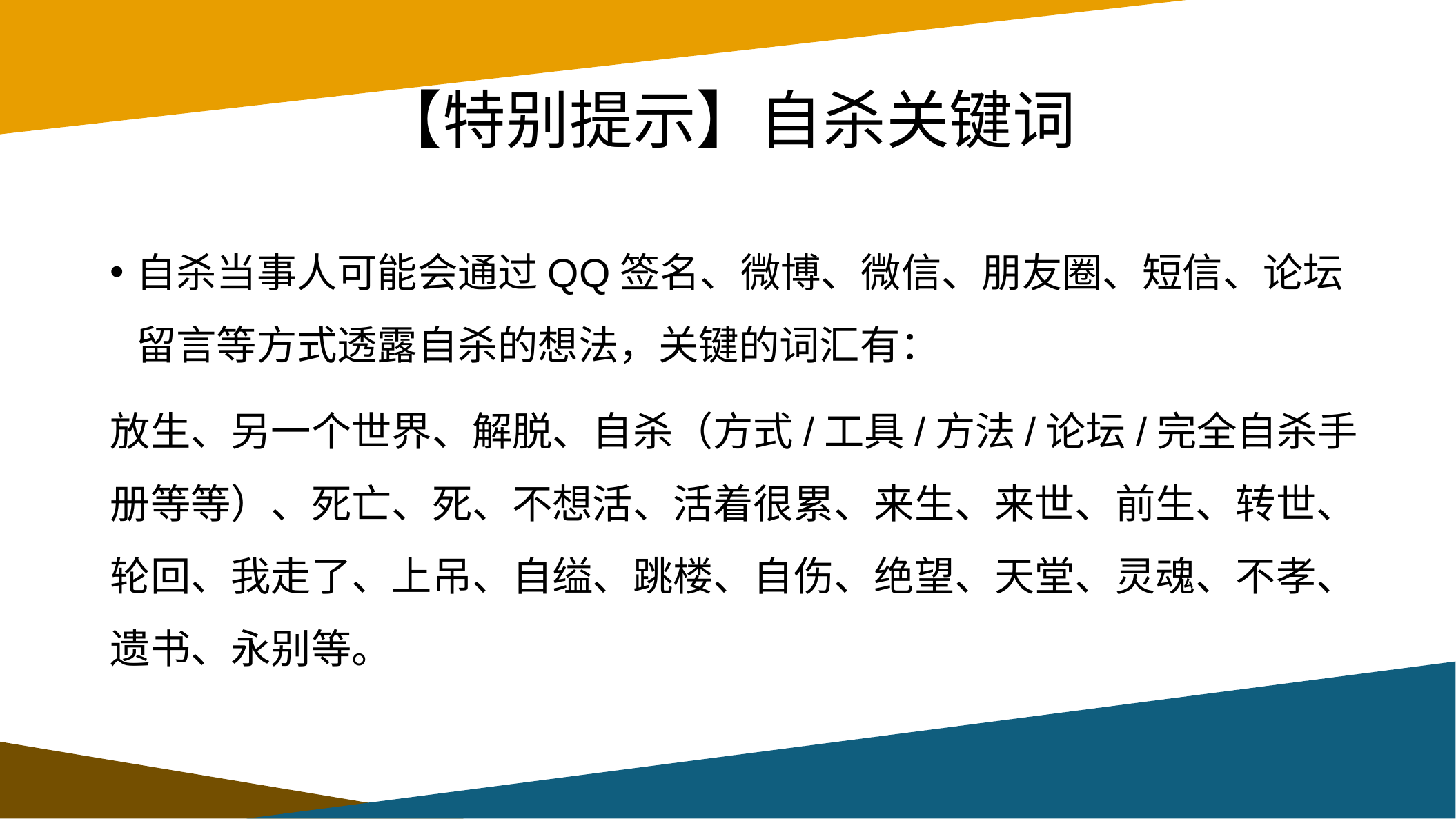

# 【特别提示】自杀关键词
自杀当事人可能会通过QQ签名、微博、微信、朋友圈、短信、论坛留言等方式透露自杀的想法，关键的词汇有：
放生、另一个世界、解脱、自杀（方式/工具/方法/论坛/完全自杀手册等等）、死亡、死、不想活、活着很累、来生、来世、前生、转世、轮回、我走了、上吊、自缢、跳楼、自伤、绝望、天堂、灵魂、不孝、遗书、永别等。